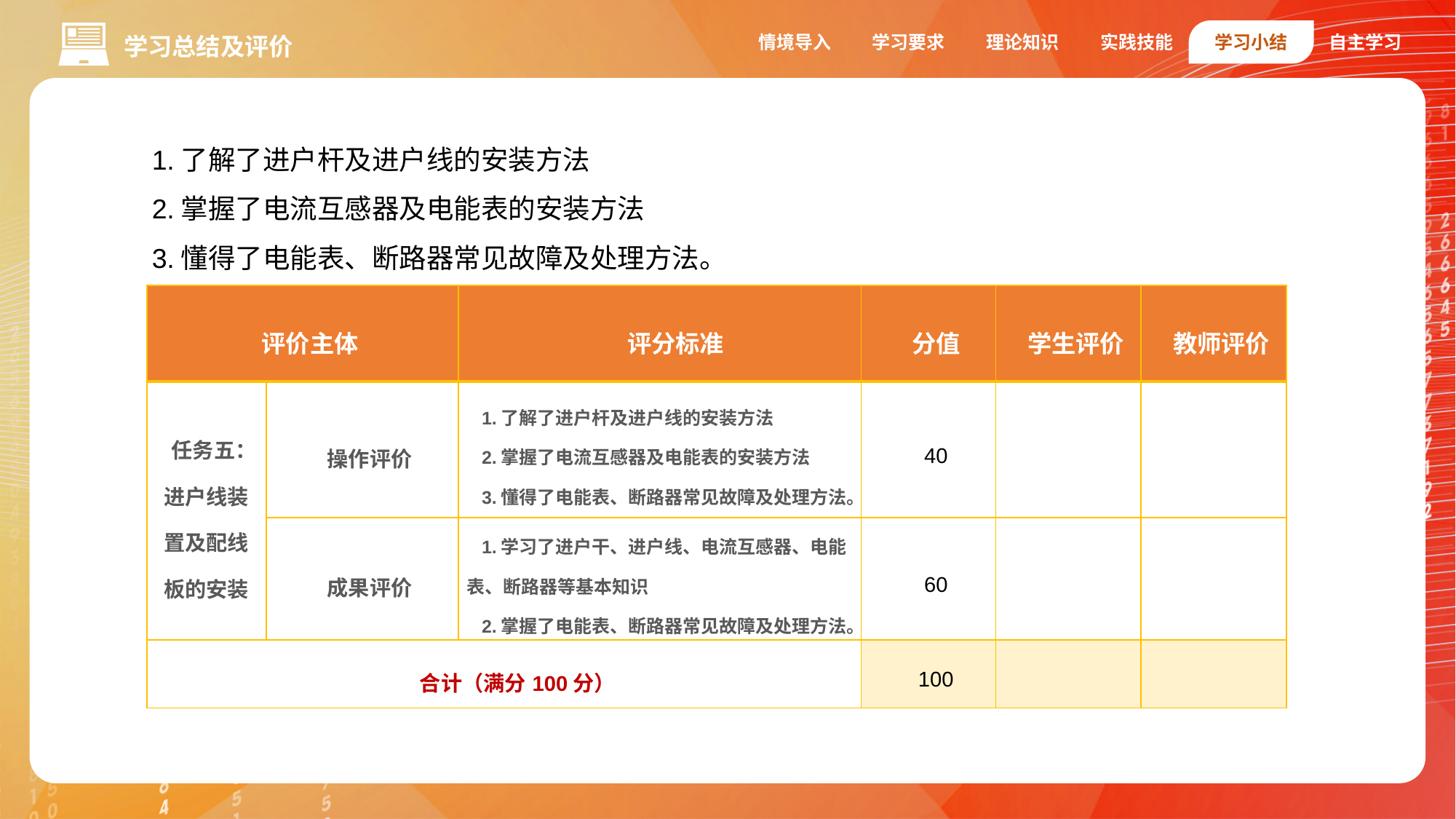

情境导入
学习要求
理论知识
实践技能
学习小结
自主学习

学习总结及评价
1.了解了进户杆及进户线的安装方法
2.掌握了电流互感器及电能表的安装方法
3.懂得了电能表、断路器常见故障及处理方法。
| 评价主体 |  | 评分标准 | 分值 | 学生评价 | 教师评价 |
| --- | --- | --- | --- | --- | --- |
| 任务五：进户线装置及配线板的安装 | 操作评价 | 1.了解了进户杆及进户线的安装方法 2.掌握了电流互感器及电能表的安装方法 3.懂得了电能表、断路器常见故障及处理方法。 | 40 |  |  |
|  | 成果评价 | 1.学习了进户干、进户线、电流互感器、电能表、断路器等基本知识 2.掌握了电能表、断路器常见故障及处理方法。 | 60 |  |  |
| 合计（满分100分） |  |  | 100 |  |  |